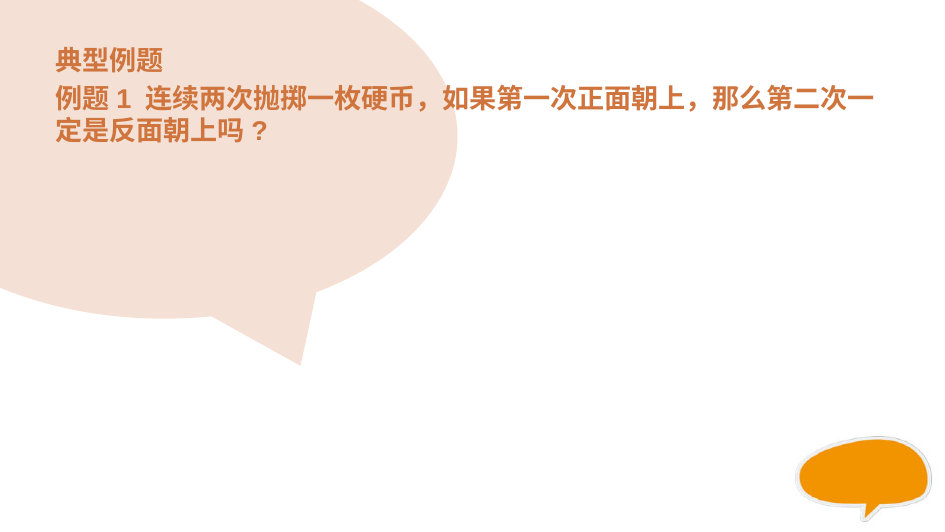

#
典型例题
例题1 连续两次抛掷一枚硬币，如果第一次正面朝上，那么第二次一定是反面朝上吗?